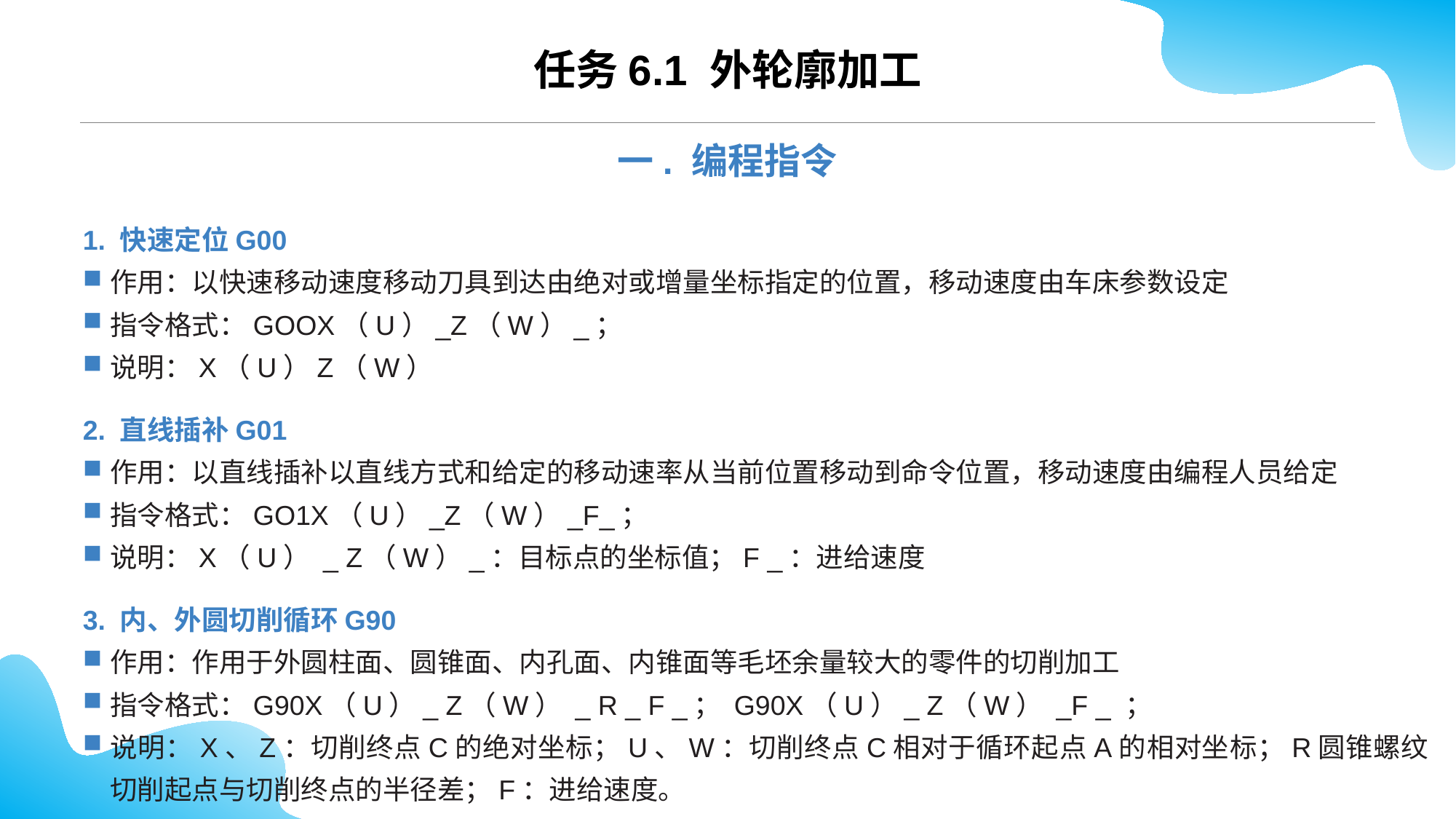

CONTENTS
任务6.1 外轮廓加工
一. 编程指令
1. 快速定位G00
作用：以快速移动速度移动刀具到达由绝对或增量坐标指定的位置，移动速度由车床参数设定
指令格式：GOOX（U）_Z（W）_；
说明：X（U）Z（W）
2. 直线插补G01
作用：以直线插补以直线方式和给定的移动速率从当前位置移动到命令位置，移动速度由编程人员给定
指令格式：GO1X（U）_Z（W）_F_；
说明：X（U） _ Z（W）_：目标点的坐标值；F _：进给速度
3. 内、外圆切削循环G90
作用：作用于外圆柱面、圆锥面、内孔面、内锥面等毛坯余量较大的零件的切削加工
指令格式：G90X（U）_ Z（W） _ R _ F _； G90X（U）_ Z（W） _F _ ；
说明：X、Z：切削终点C的绝对坐标；U、W：切削终点C相对于循环起点A的相对坐标；R圆锥螺纹切削起点与切削终点的半径差；F：进给速度。